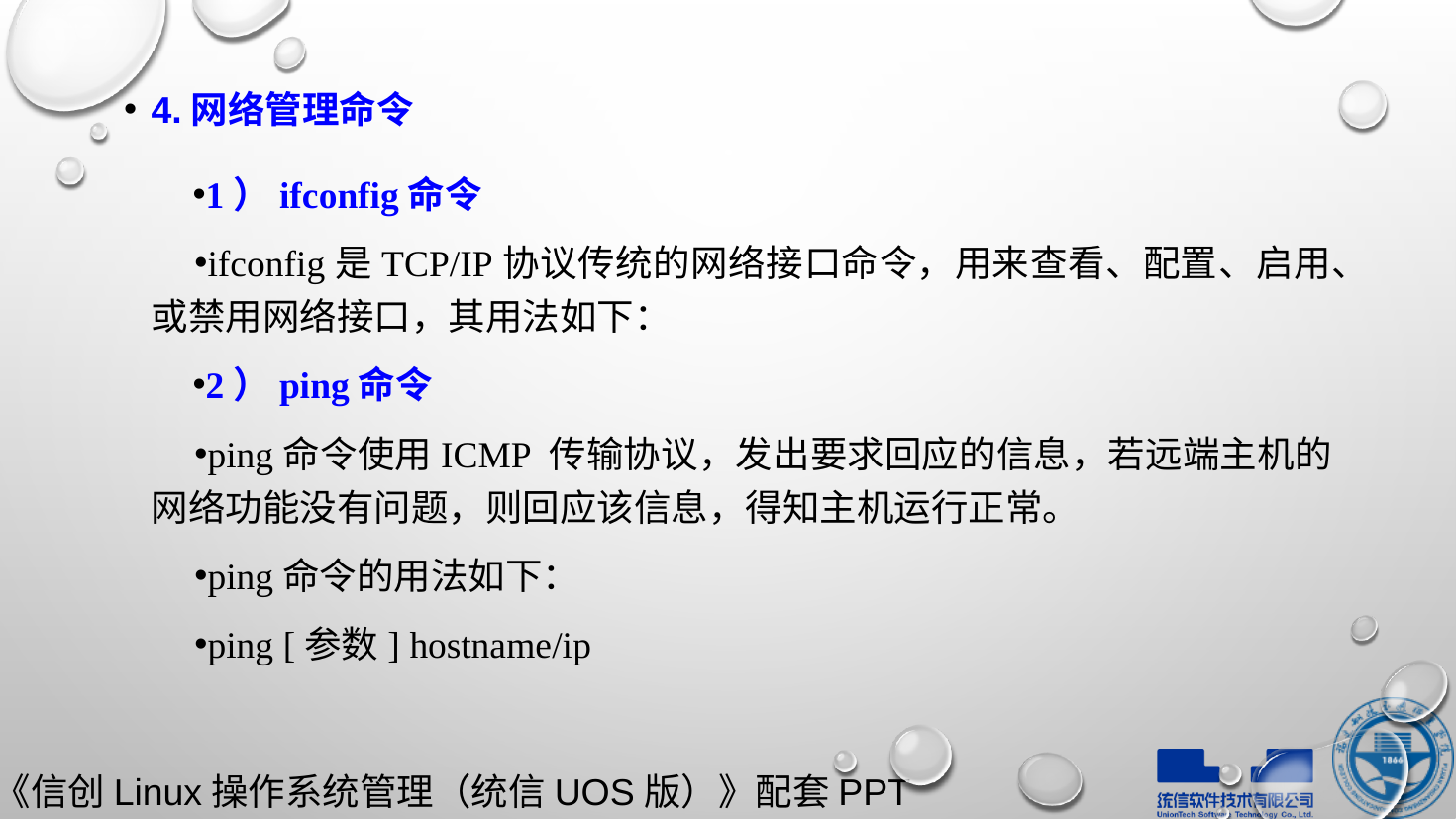

4.网络管理命令
1）ifconfig命令
ifconfig是TCP/IP协议传统的网络接口命令，用来查看、配置、启用、或禁用网络接口，其用法如下：
2）ping命令
ping命令使用ICMP 传输协议，发出要求回应的信息，若远端主机的网络功能没有问题，则回应该信息，得知主机运行正常。
ping命令的用法如下：
ping [参数] hostname/ip